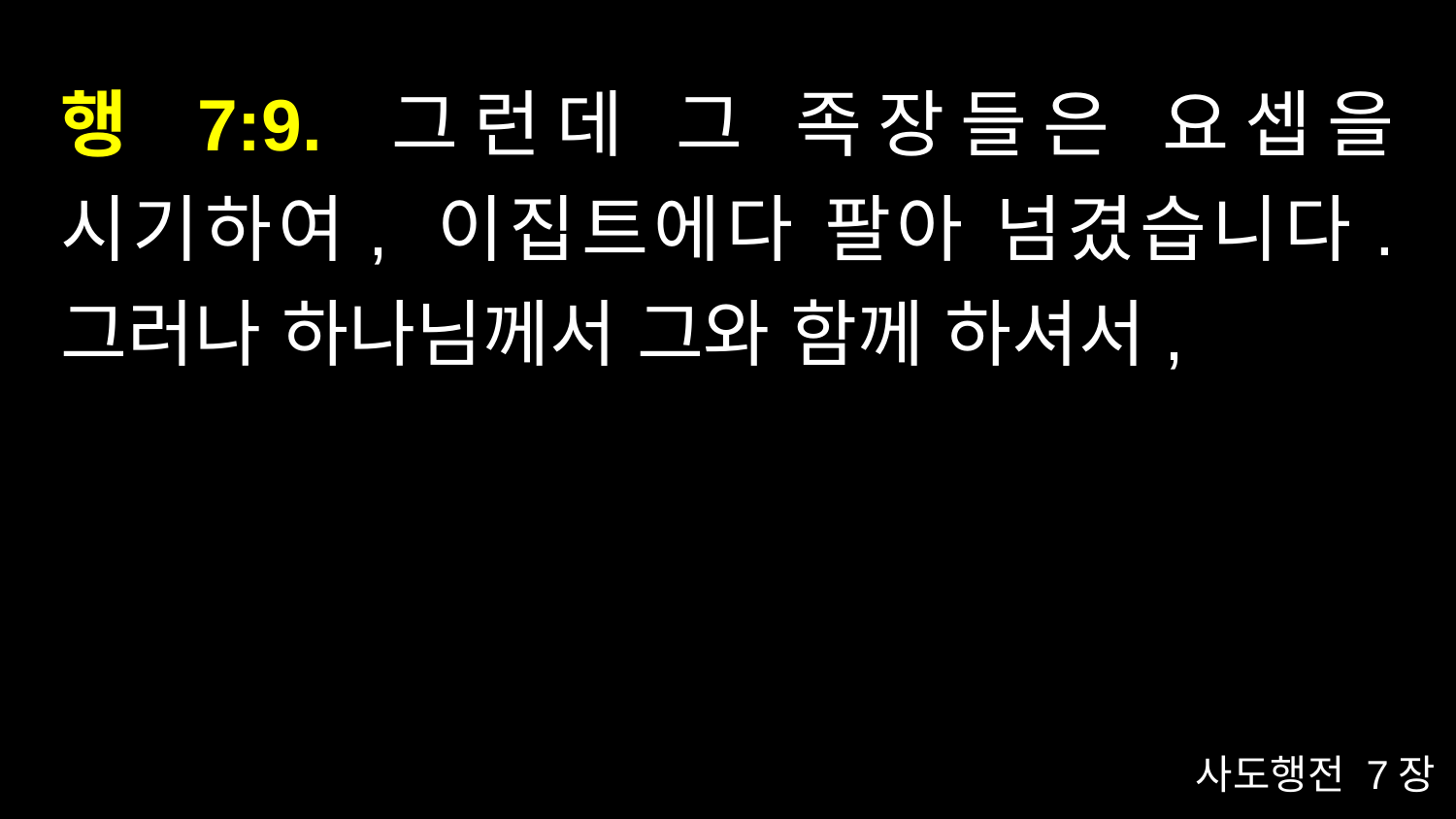

# 행 7:9. 그런데 그 족장들은 요셉을 시기하여, 이집트에다 팔아 넘겼습니다. 그러나 하나님께서 그와 함께 하셔서,
사도행전 7장